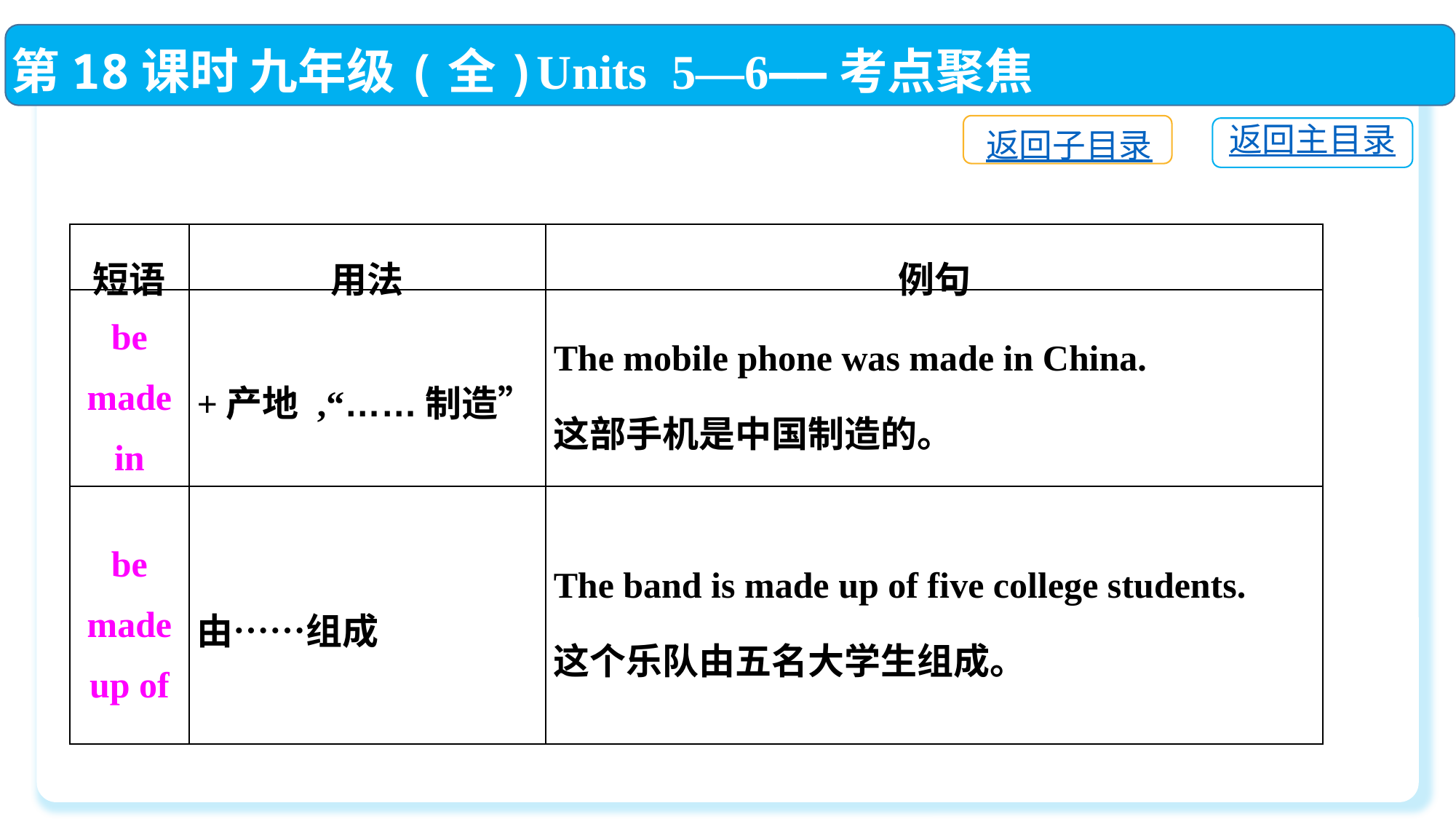

第18课时 九年级(全)Units  5—6——考点聚焦

返回子目录
返回主目录

| 短语 | 用法 | 例句 |
| --- | --- | --- |
| be made in | +产地 ,“……制造” | The mobile phone was made in China. 这部手机是中国制造的。 |
| be made up of | 由……组成 | The band is made up of five college students. 这个乐队由五名大学生组成。 |